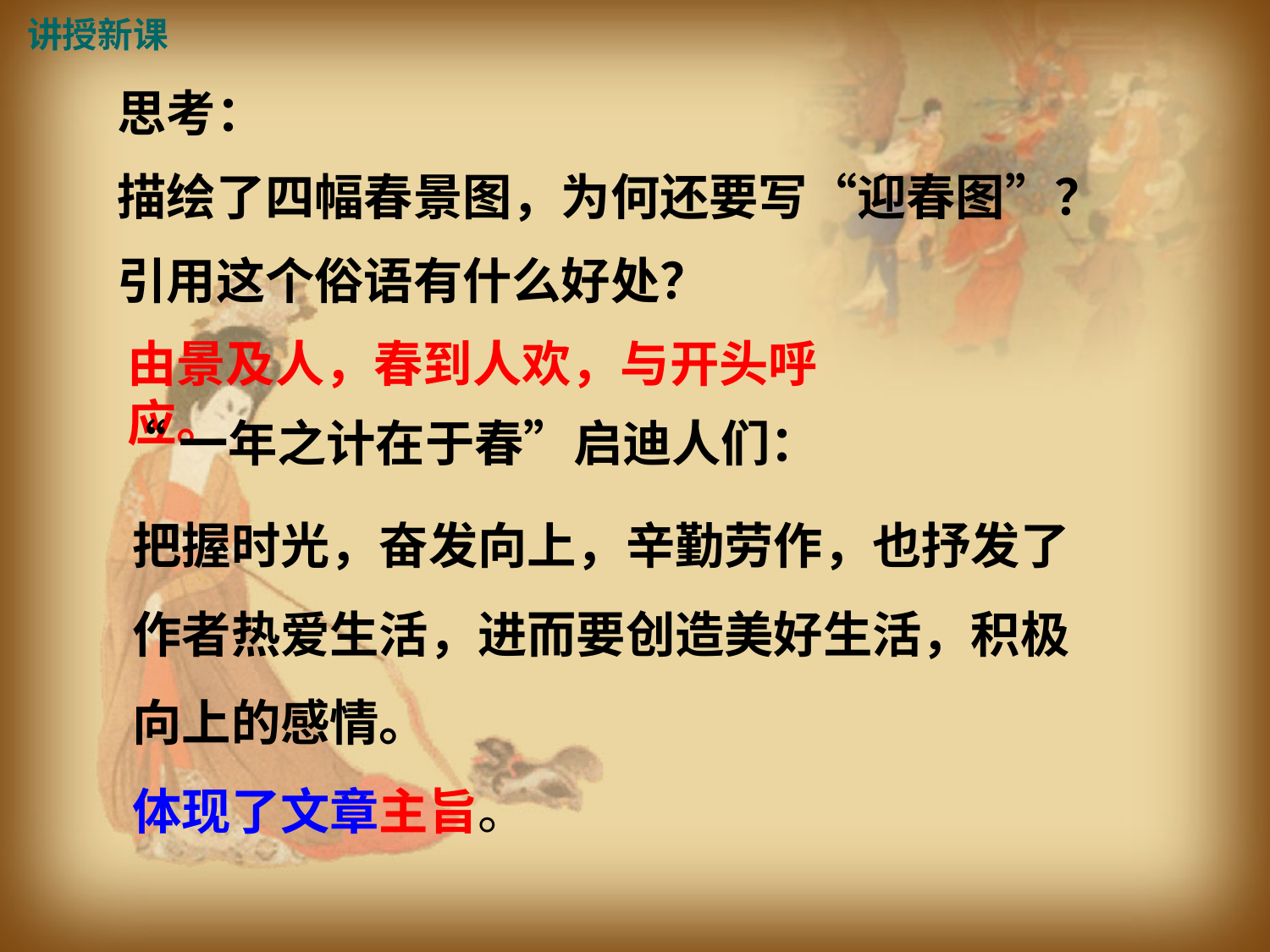

讲授新课
思考：
描绘了四幅春景图，为何还要写“迎春图”？
引用这个俗语有什么好处？
由景及人，春到人欢，与开头呼应。
“一年之计在于春”启迪人们：
把握时光，奋发向上，辛勤劳作，也抒发了作者热爱生活，进而要创造美好生活，积极向上的感情。
体现了文章主旨。